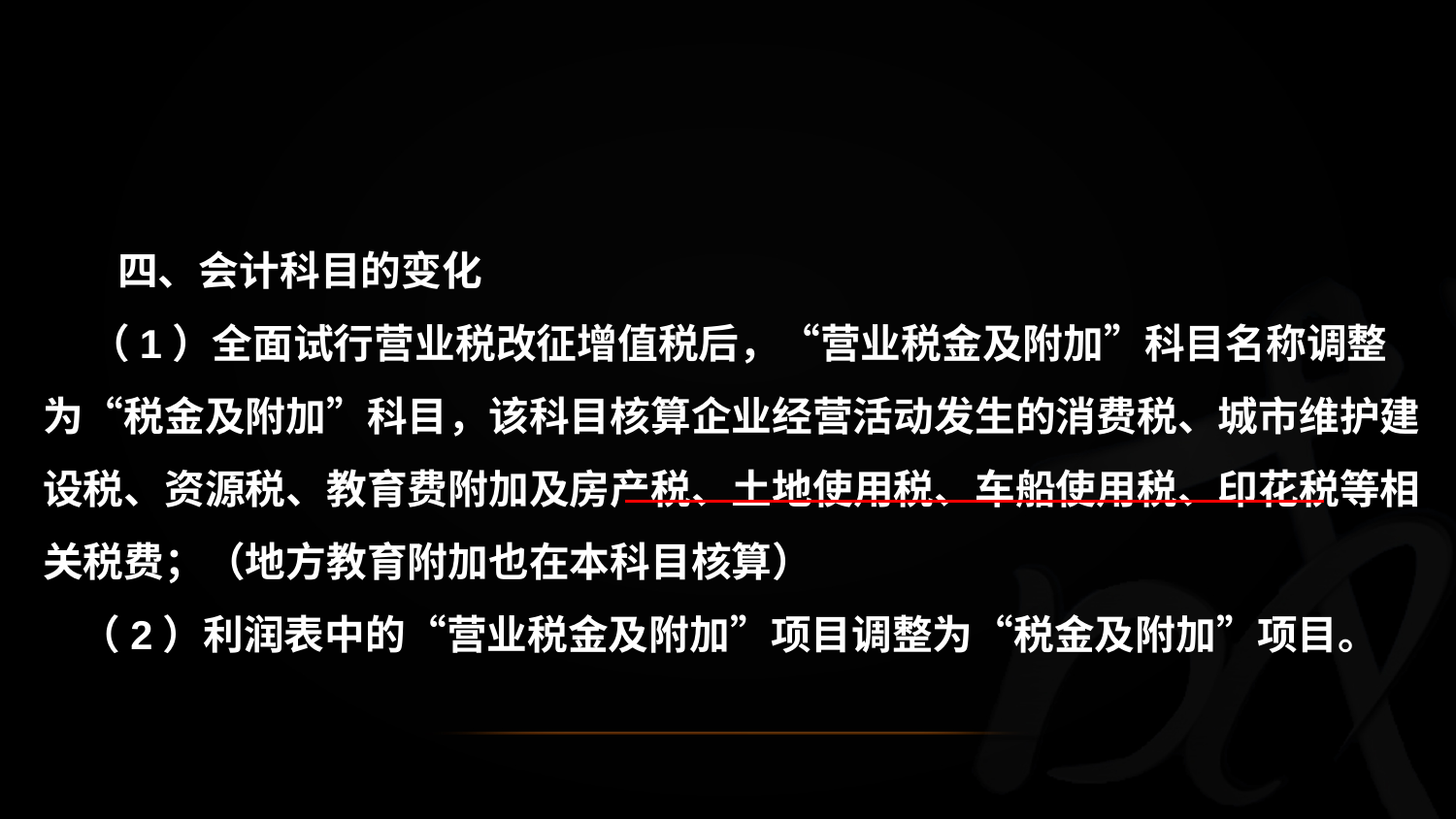

四、会计科目的变化
    （1）全面试行营业税改征增值税后，“营业税金及附加”科目名称调整为“税金及附加”科目，该科目核算企业经营活动发生的消费税、城市维护建设税、资源税、教育费附加及房产税、土地使用税、车船使用税、印花税等相关税费；（地方教育附加也在本科目核算）
   （2）利润表中的“营业税金及附加”项目调整为“税金及附加”项目。